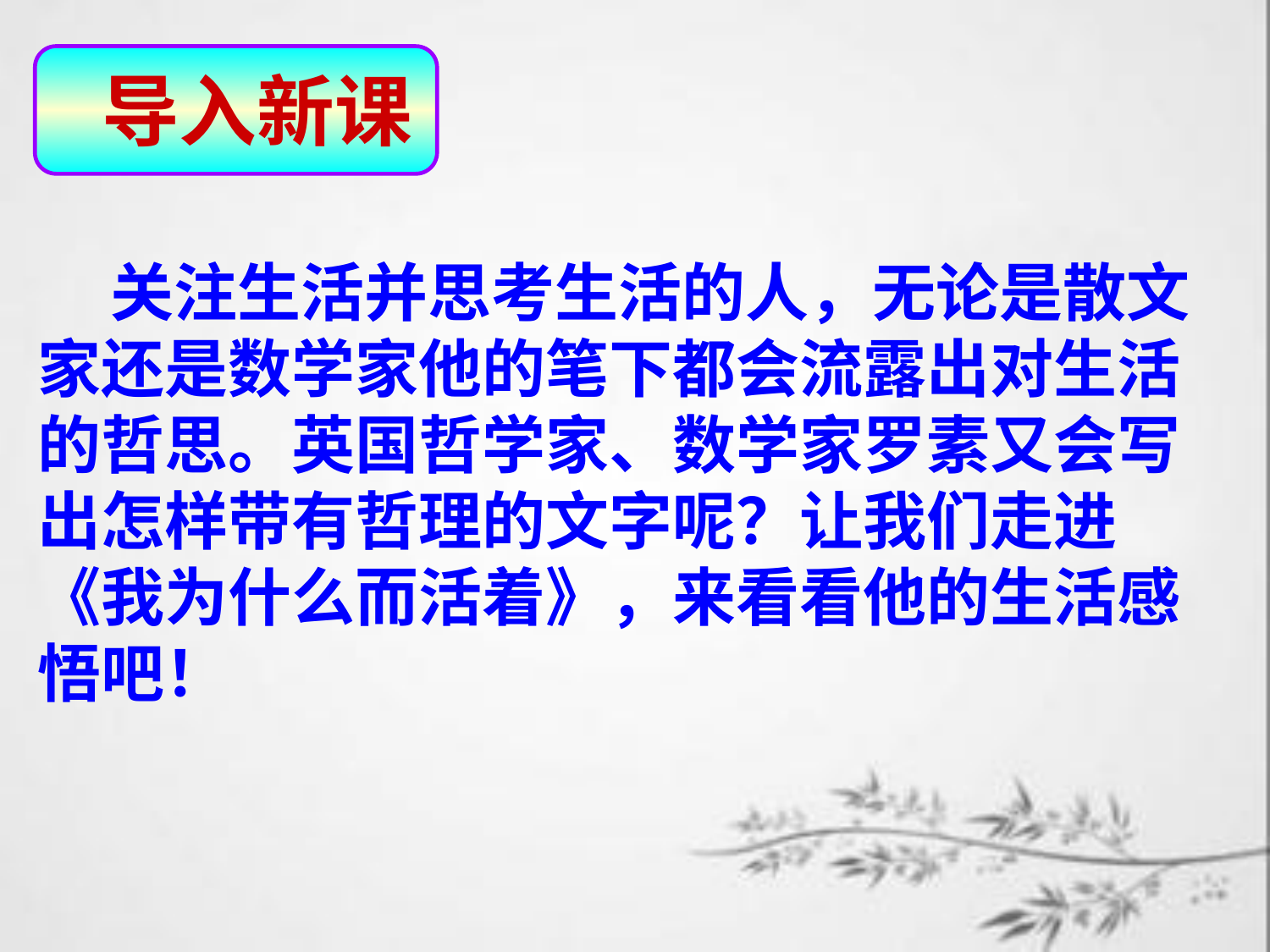

导入新课
    关注生活并思考生活的人，无论是散文家还是数学家他的笔下都会流露出对生活的哲思。英国哲学家、数学家罗素又会写出怎样带有哲理的文字呢？让我们走进《我为什么而活着》，来看看他的生活感悟吧！